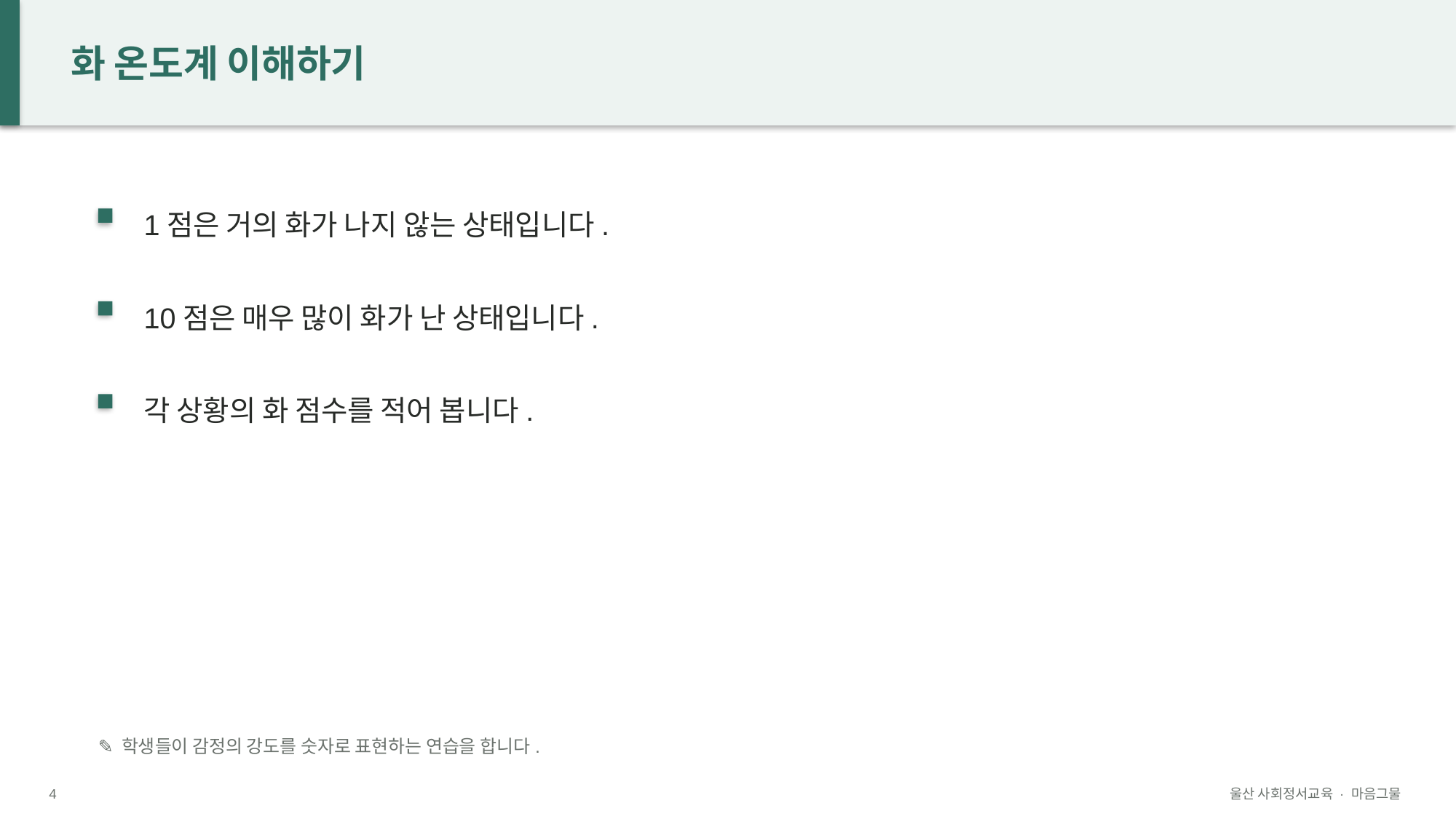

화 온도계 이해하기
1점은 거의 화가 나지 않는 상태입니다.

10점은 매우 많이 화가 난 상태입니다.

각 상황의 화 점수를 적어 봅니다.

✎ 학생들이 감정의 강도를 숫자로 표현하는 연습을 합니다.
4
울산 사회정서교육 · 마음그물